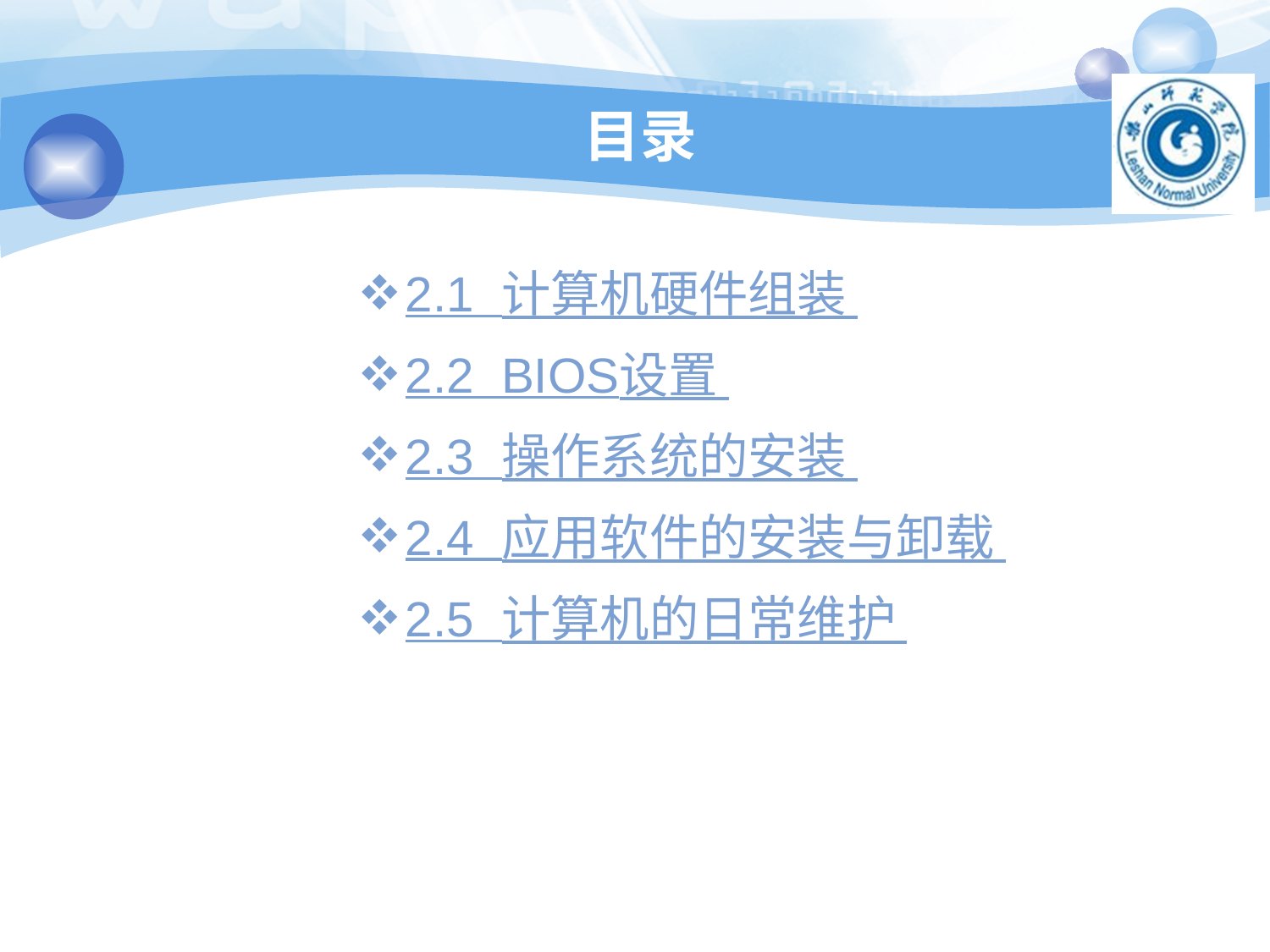

# 目录
2.1  计算机硬件组装
2.2  BIOS设置
2.3  操作系统的安装
2.4  应用软件的安装与卸载
2.5  计算机的日常维护